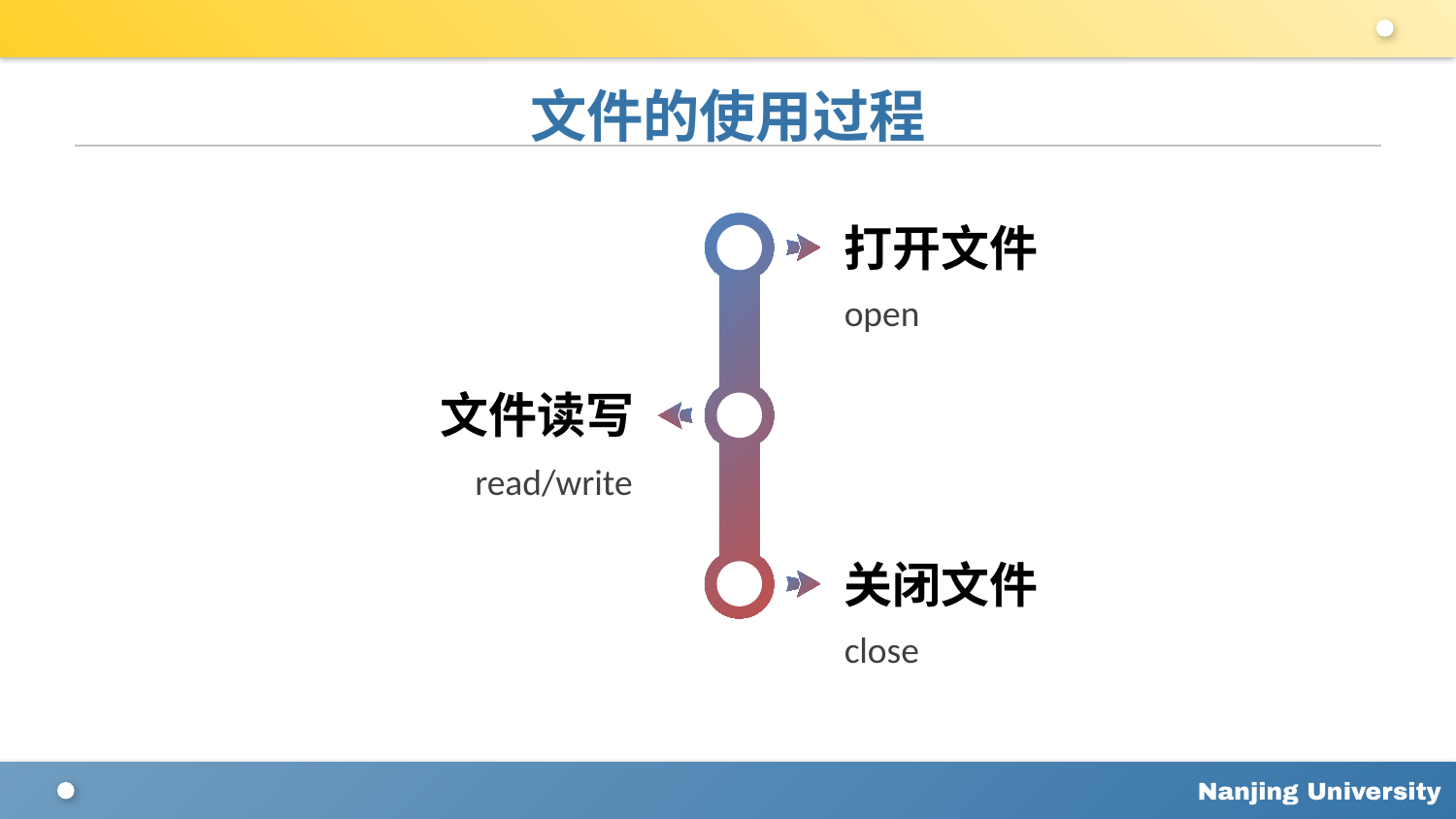

# 文件的使用过程

打开文件

open
文件读写

read/write
关闭文件

close